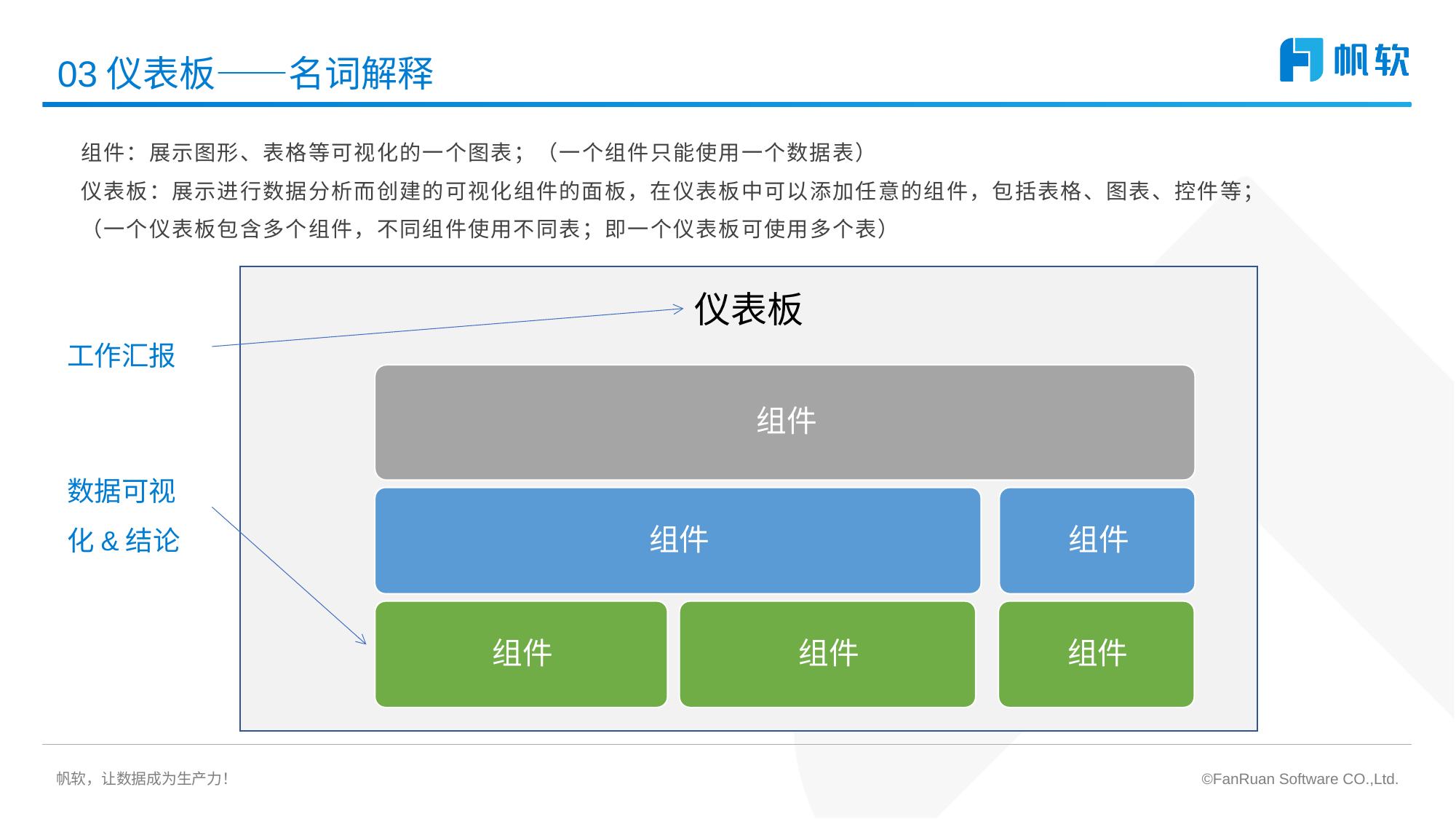

# 03仪表板——名词解释
组件：展示图形、表格等可视化的一个图表；（一个组件只能使用一个数据表）
仪表板：展示进行数据分析而创建的可视化组件的面板，在仪表板中可以添加任意的组件，包括表格、图表、控件等；
（一个仪表板包含多个组件，不同组件使用不同表；即一个仪表板可使用多个表）

组件
组件
组件
组件
组件
组件
仪表板
工作汇报
数据可视化&结论